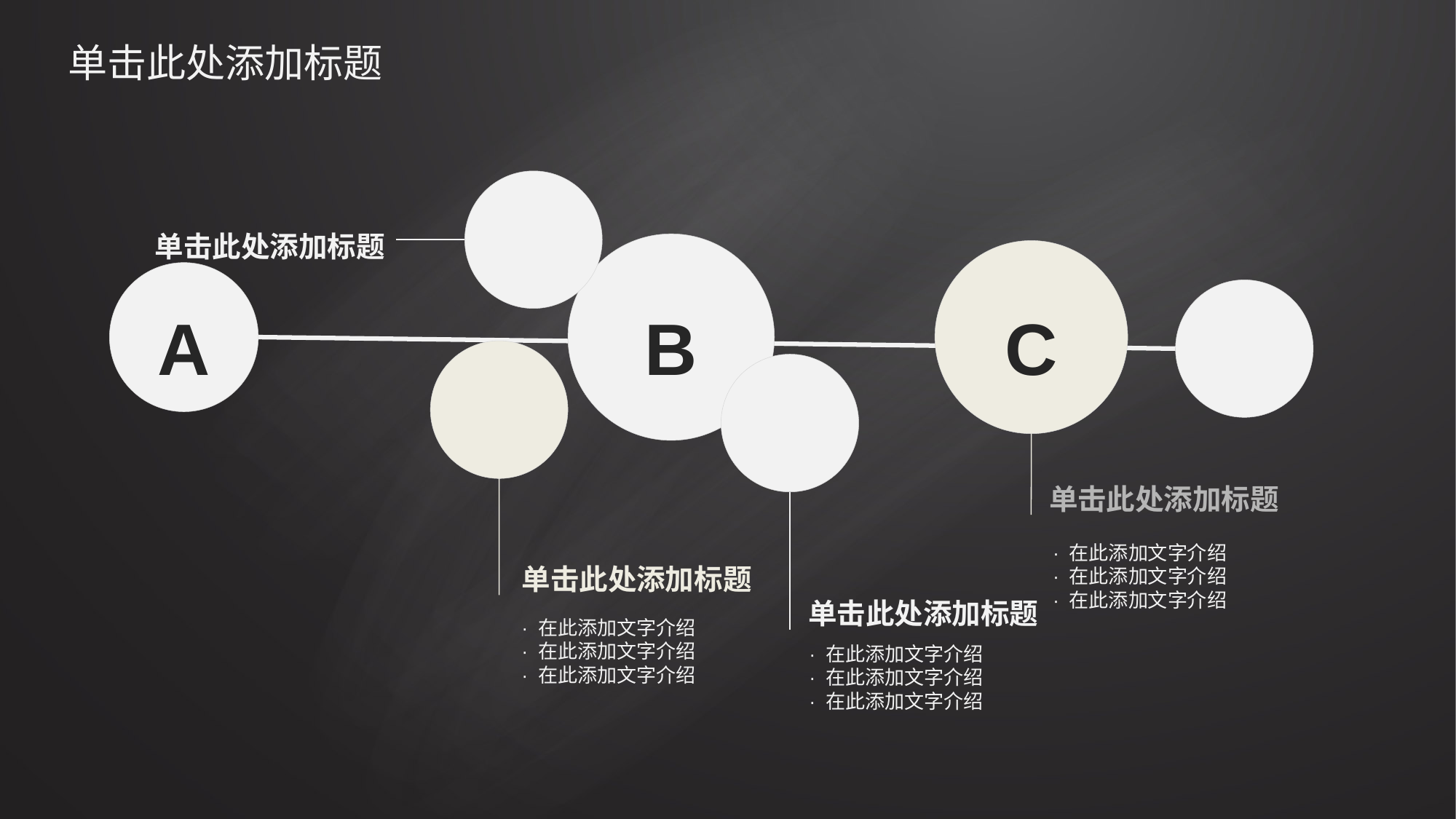

# 单击此处添加标题

单击此处添加标题
B
C
A

单击此处添加标题

单击此处添加标题
单击此处添加标题
· 在此添加文字介绍
· 在此添加文字介绍
· 在此添加文字介绍
· 在此添加文字介绍
· 在此添加文字介绍
· 在此添加文字介绍
· 在此添加文字介绍
· 在此添加文字介绍
· 在此添加文字介绍